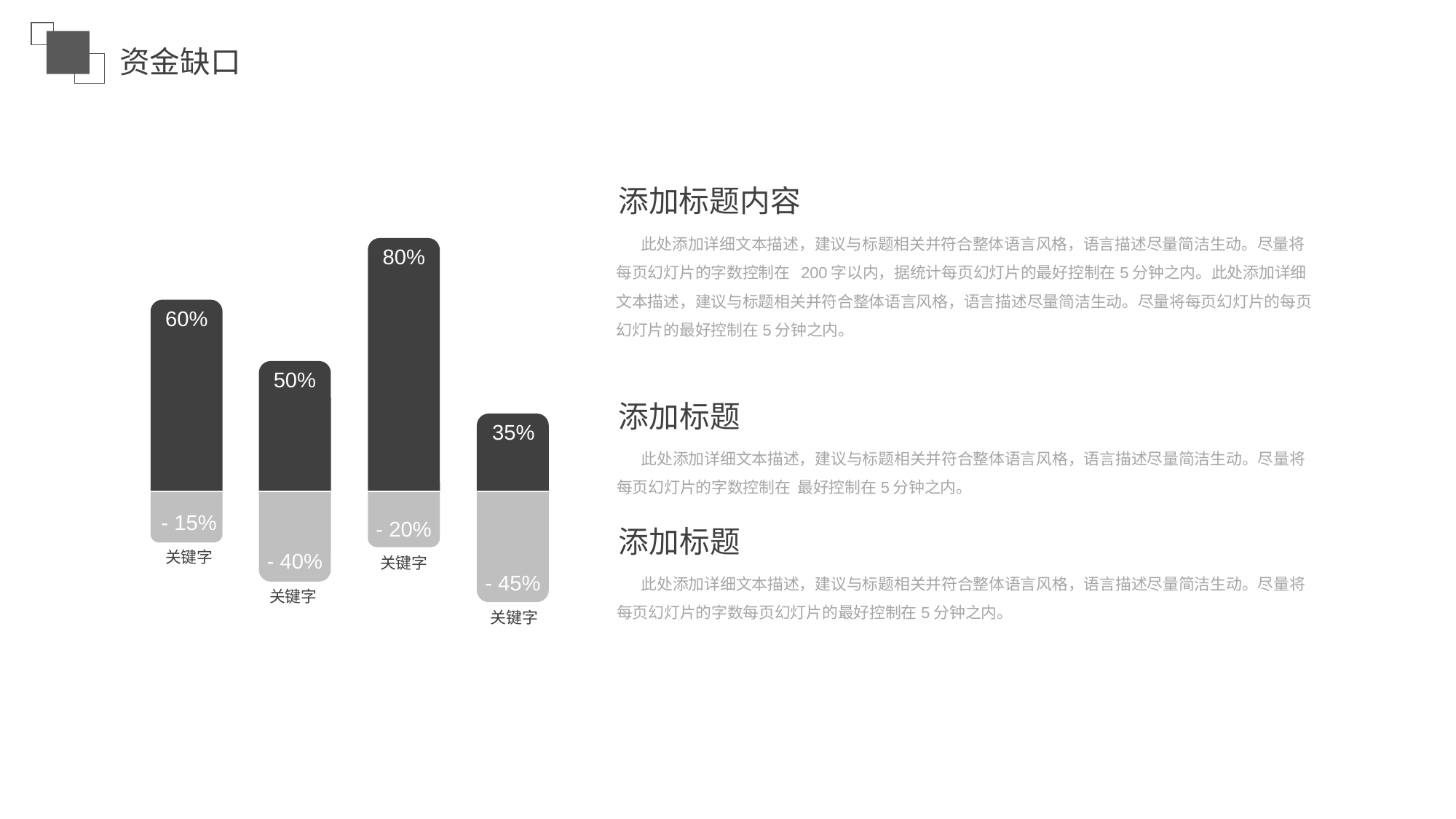

资金缺口

添加标题内容
      此处添加详细文本描述，建议与标题相关并符合整体语言风格，语言描述尽量简洁生动。尽量将每页幻灯片的字数控制在  200字以内，据统计每页幻灯片的最好控制在5分钟之内。此处添加详细文本描述，建议与标题相关并符合整体语言风格，语言描述尽量简洁生动。尽量将每页幻灯片的每页幻灯片的最好控制在5分钟之内。

80%

60%

50%

添加标题
35%

      此处添加详细文本描述，建议与标题相关并符合整体语言风格，语言描述尽量简洁生动。尽量将每页幻灯片的字数控制在  最好控制在5分钟之内。

- 15%
- 20%
添加标题
关键字
- 40%
关键字
- 45%
      此处添加详细文本描述，建议与标题相关并符合整体语言风格，语言描述尽量简洁生动。尽量将每页幻灯片的字数每页幻灯片的最好控制在5分钟之内。
关键字
关键字